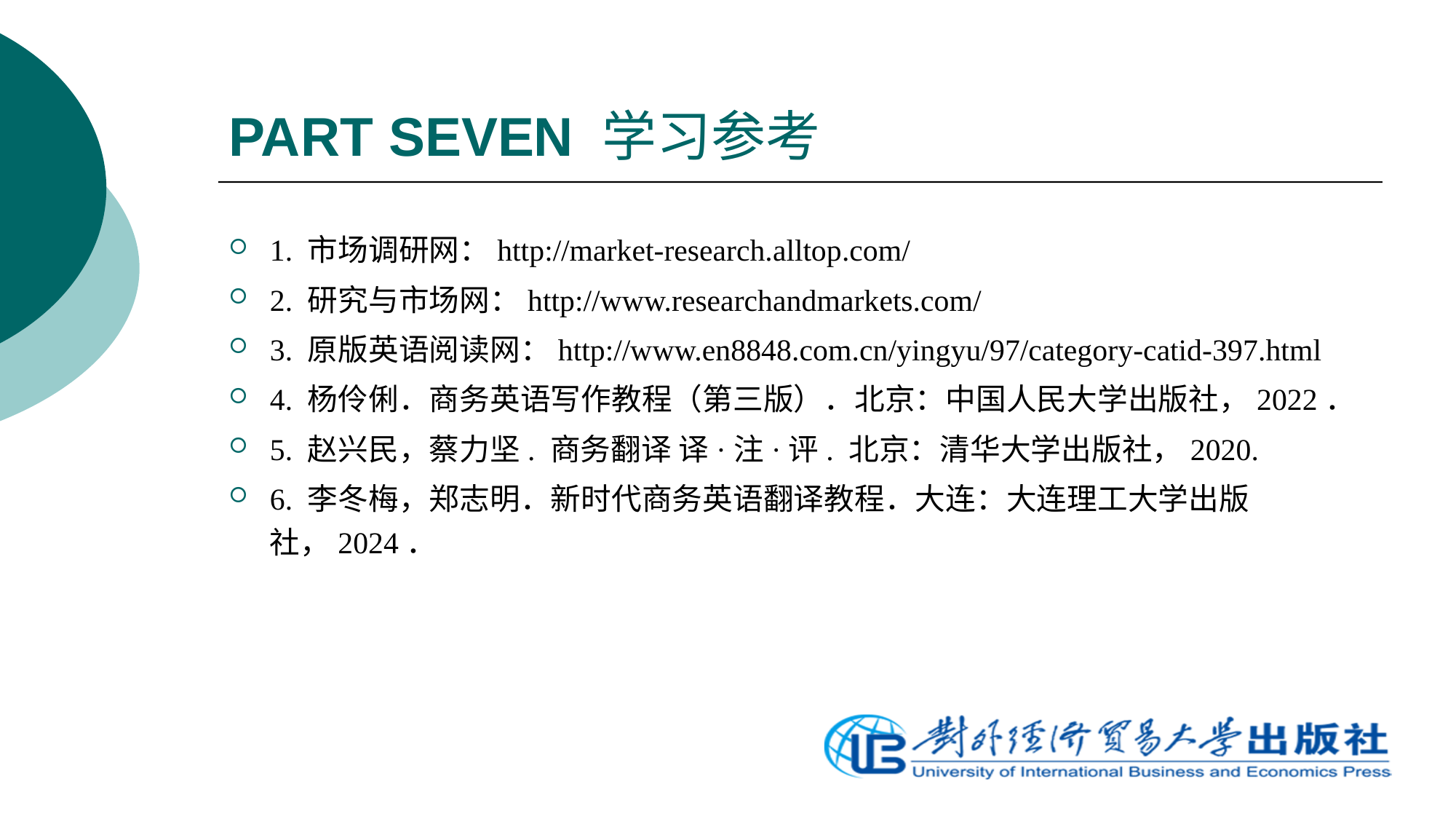

# PART SEVEN 学习参考
1. 市场调研网：http://market-research.alltop.com/
2. 研究与市场网：http://www.researchandmarkets.com/
3. 原版英语阅读网：http://www.en8848.com.cn/yingyu/97/category-catid-397.html
4. 杨伶俐．商务英语写作教程（第三版）．北京：中国人民大学出版社，2022．
5. 赵兴民，蔡力坚. 商务翻译 译·注·评. 北京：清华大学出版社，2020.
6. 李冬梅，郑志明．新时代商务英语翻译教程．大连：大连理工大学出版社，2024．